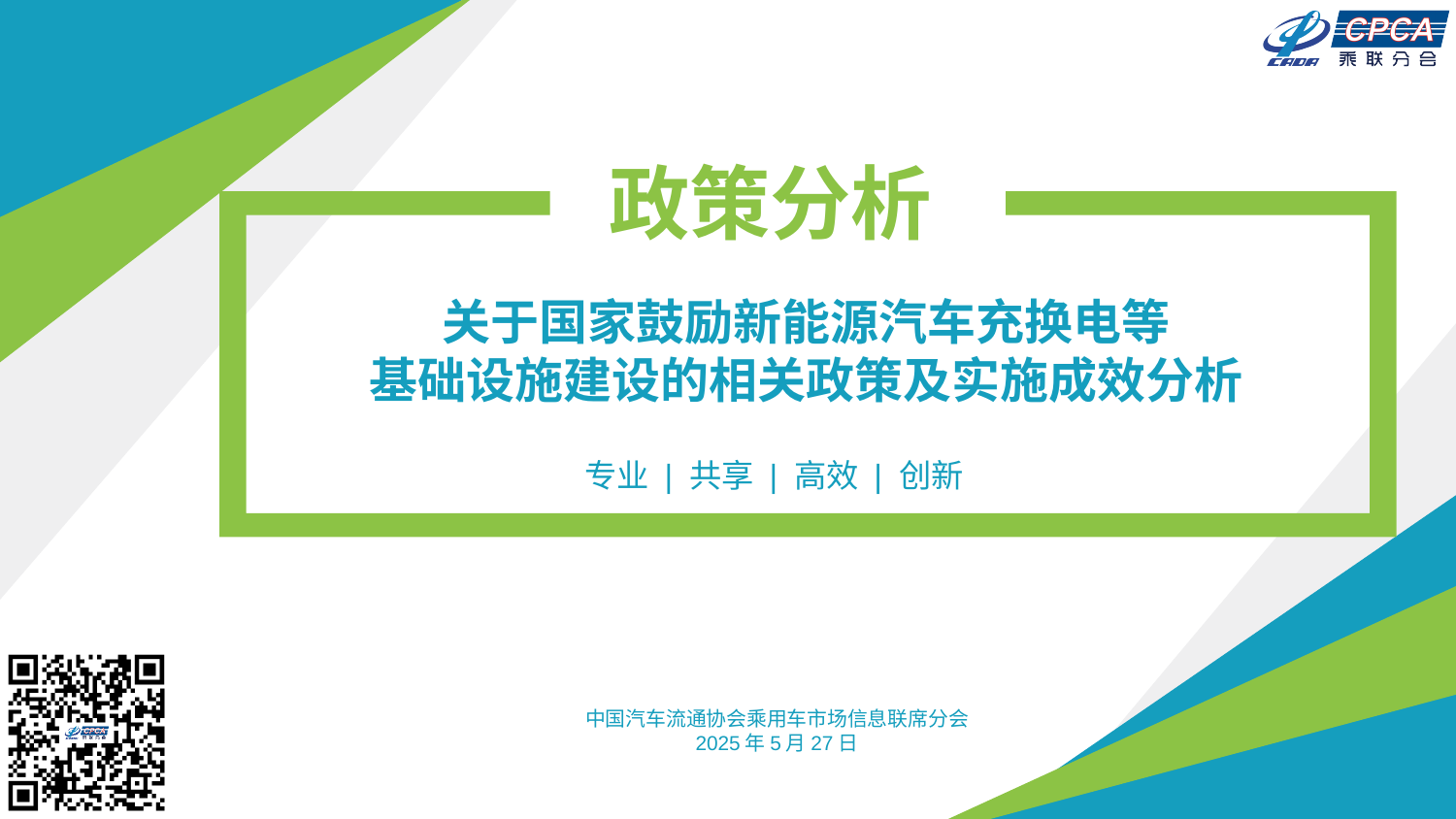

关于国家鼓励新能源汽车充换电等
基础设施建设的相关政策及实施成效分析
中国汽车流通协会乘用车市场信息联席分会
2025年5月27日